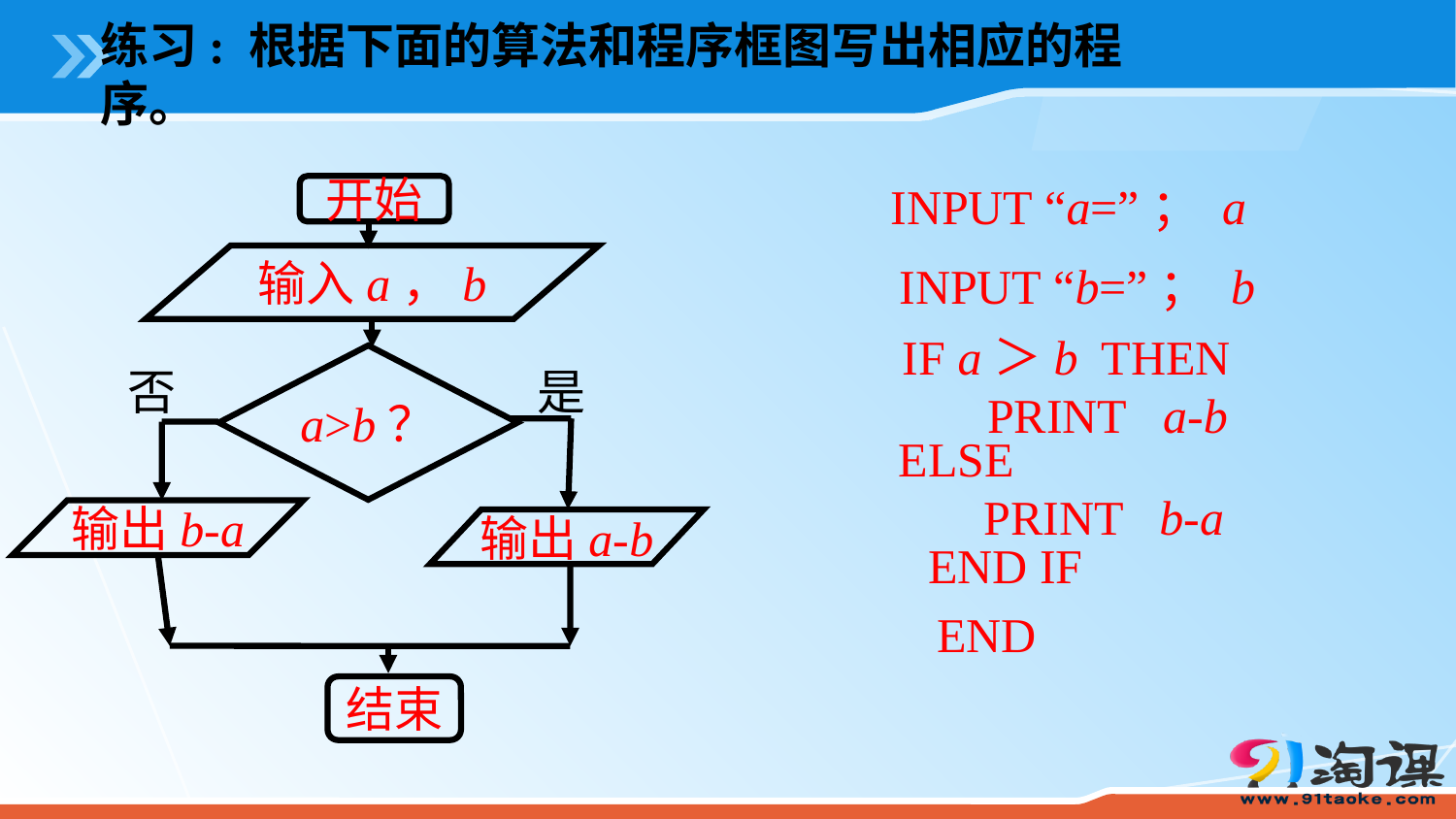

练习: 根据下面的算法和程序框图写出相应的程序。

INPUT “a=”； a
开始

输入a，b
INPUT “b=”； b

IF a＞b  THEN
       PRINT   a-b
a>b？
否

是

ELSE
       PRINT   b-a
输出b-a
输出a-b
END IF

END
结束